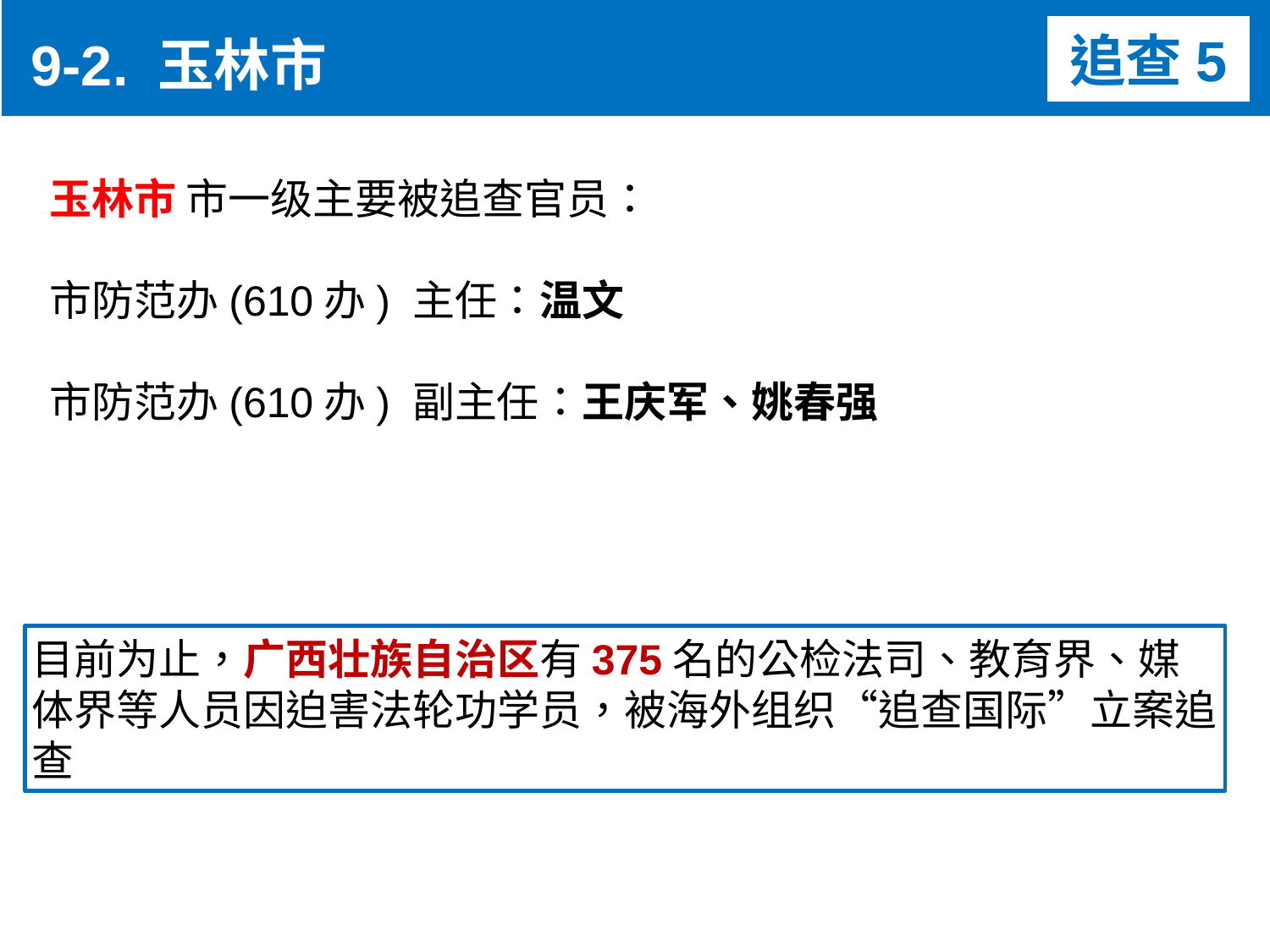

9-2. 玉林市
追查5
玉林市 市一级主要被追查官员：

市防范办(610办) 主任：温文

市防范办(610办) 副主任：王庆军、姚春强

目前为止，广西壮族自治区有375名的公检法司、教育界、媒体界等人员因迫害法轮功学员，被海外组织“追查国际”立案追查